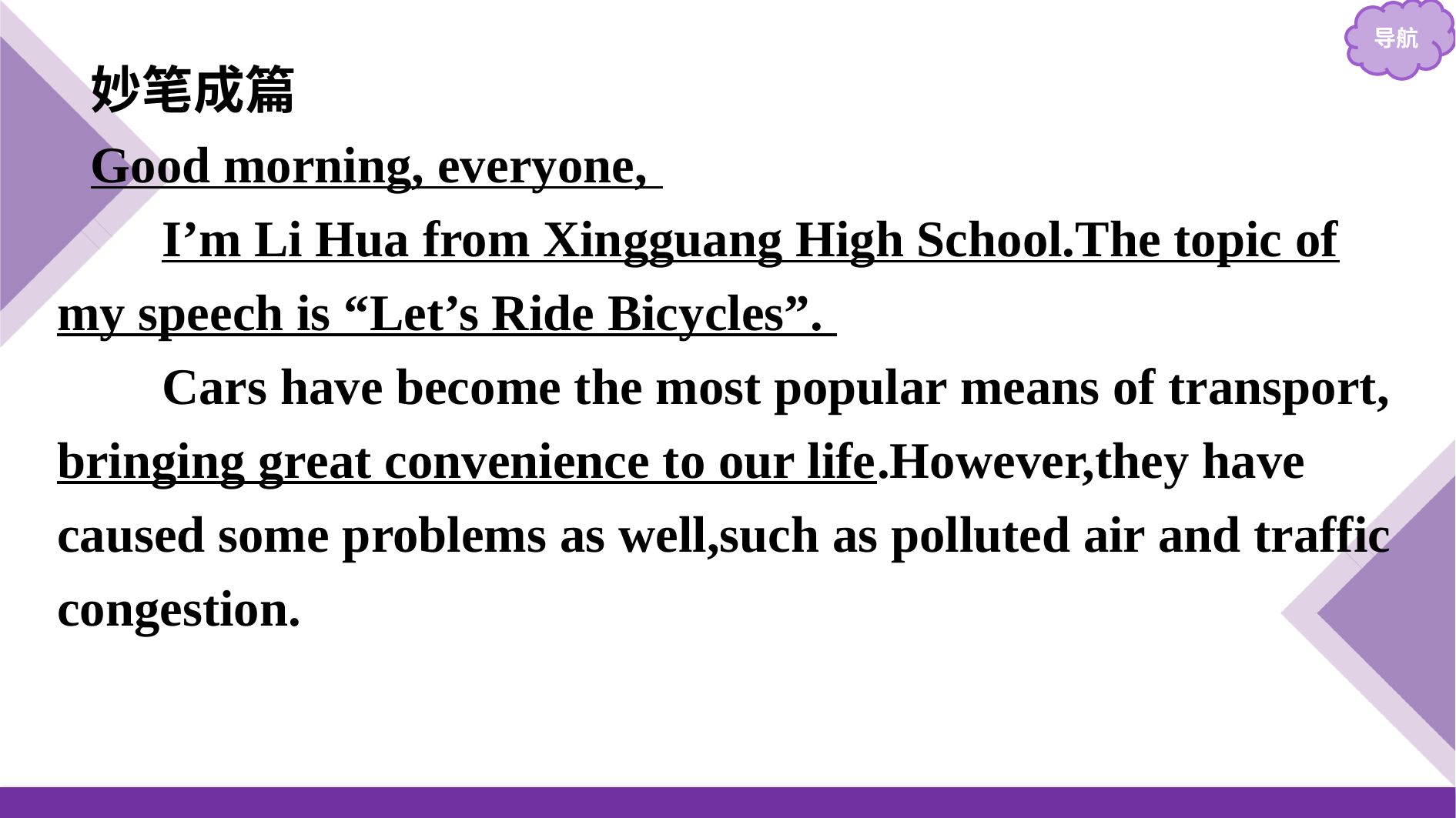

妙笔成篇
Good morning, everyone,
I’m Li Hua from Xingguang High School.The topic of my speech is “Let’s Ride Bicycles”.
Cars have become the most popular means of transport, bringing great convenience to our life.However,they have caused some problems as well,such as polluted air and traffic congestion.